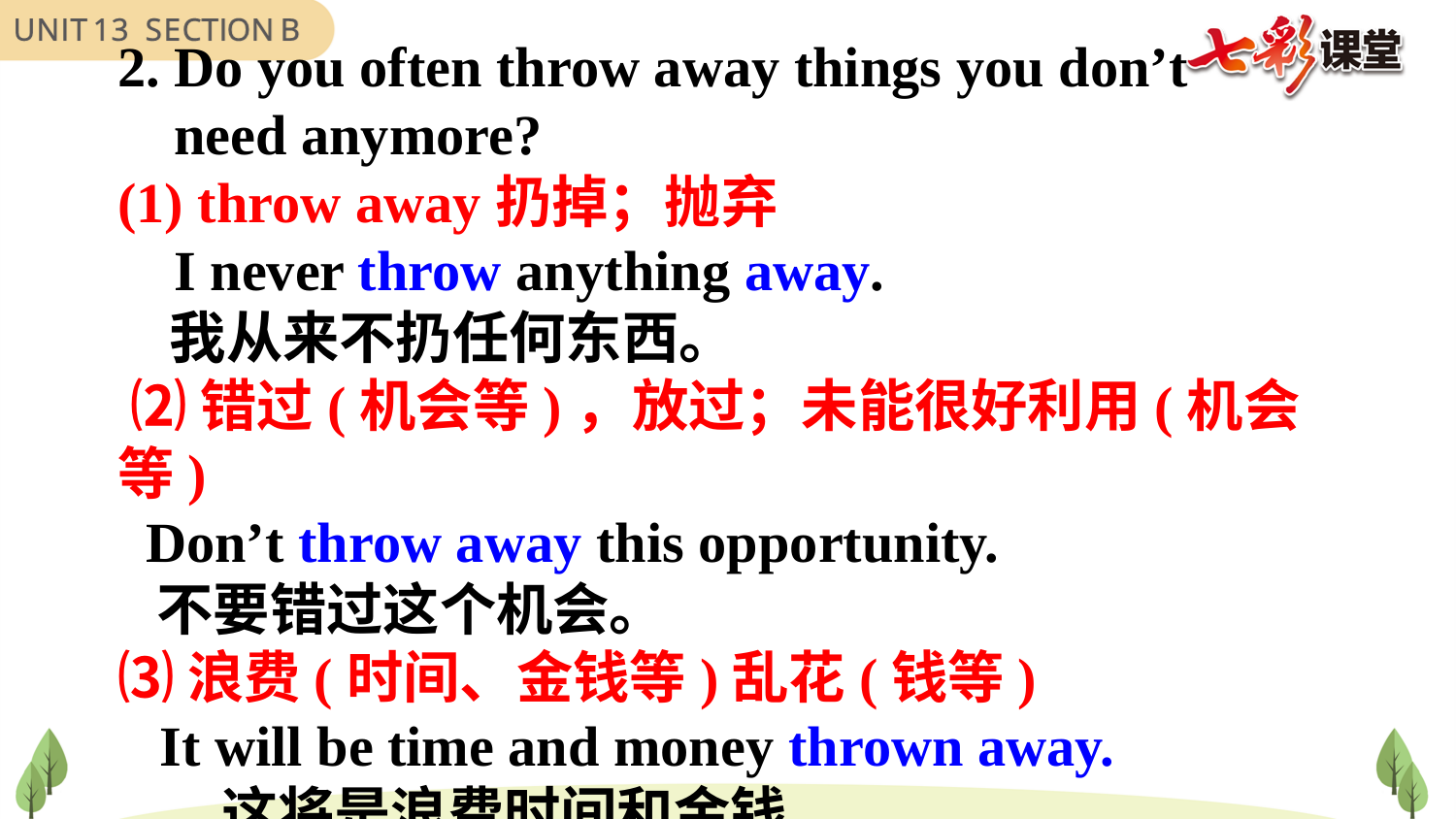

2. Do you often throw away things you don’t
    need anymore?
(1) throw away扔掉；抛弃
    I never throw anything away.
   我从来不扔任何东西。
 ⑵错过(机会等)，放过；未能很好利用(机会等)
  Don’t throw away this opportunity.
  不要错过这个机会。
⑶浪费(时间、金钱等)乱花(钱等)
   It will be time and money thrown away.
       这将是浪费时间和金钱。